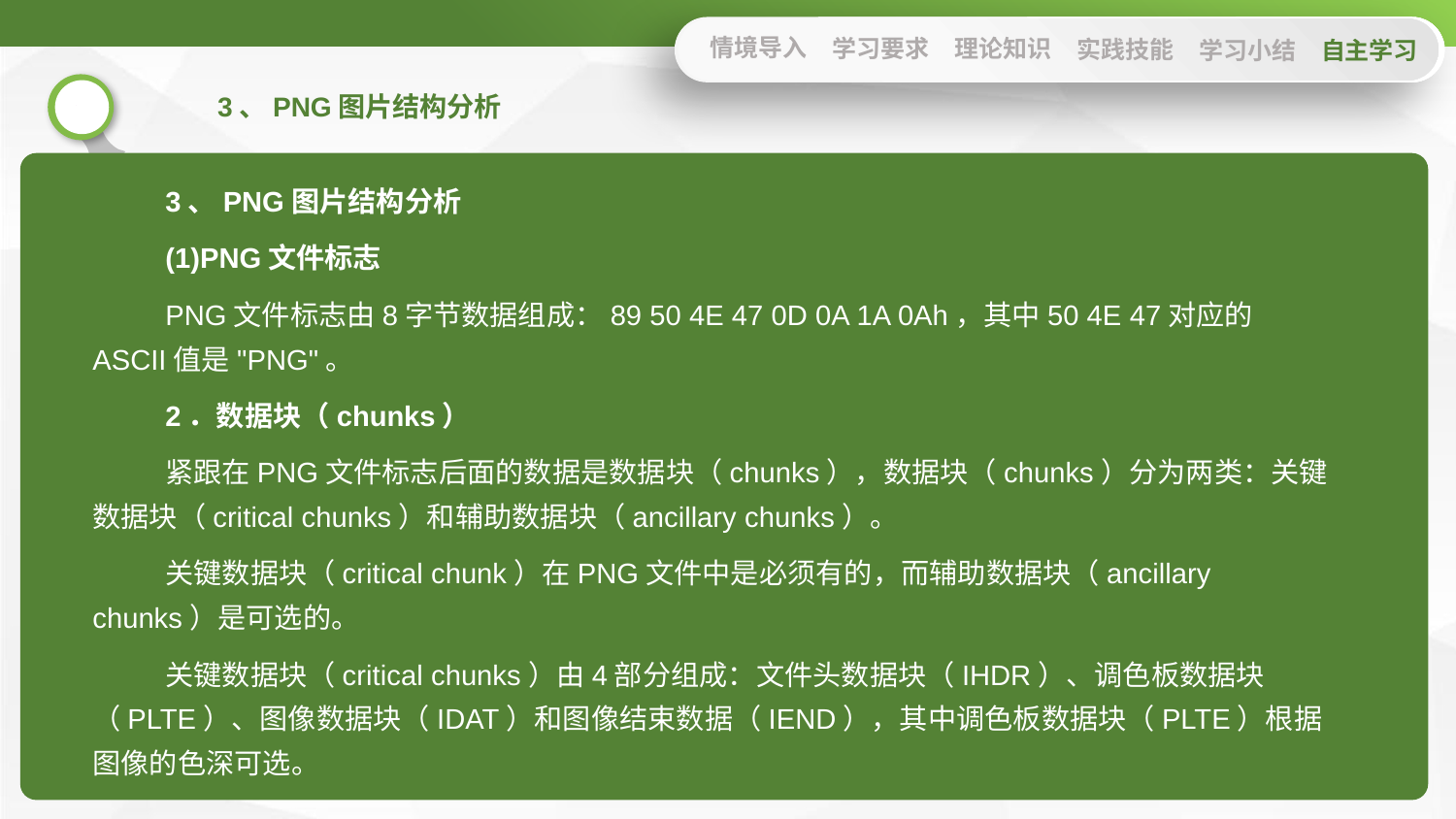

情境导入
学习要求
理论知识
实践技能
学习小结
自主学习
3、PNG图片结构分析
3、PNG图片结构分析
(1)PNG文件标志
PNG文件标志由8字节数据组成：89 50 4E 47 0D 0A 1A 0Ah，其中50 4E 47对应的ASCII值是"PNG"。
2．数据块（chunks）
紧跟在PNG文件标志后面的数据是数据块（chunks），数据块（chunks）分为两类：关键数据块（critical chunks）和辅助数据块（ancillary chunks）。
关键数据块（critical chunk）在PNG文件中是必须有的，而辅助数据块（ancillary chunks）是可选的。
关键数据块（critical chunks）由4部分组成：文件头数据块（IHDR）、调色板数据块（PLTE）、图像数据块（IDAT）和图像结束数据（IEND），其中调色板数据块（PLTE）根据图像的色深可选。